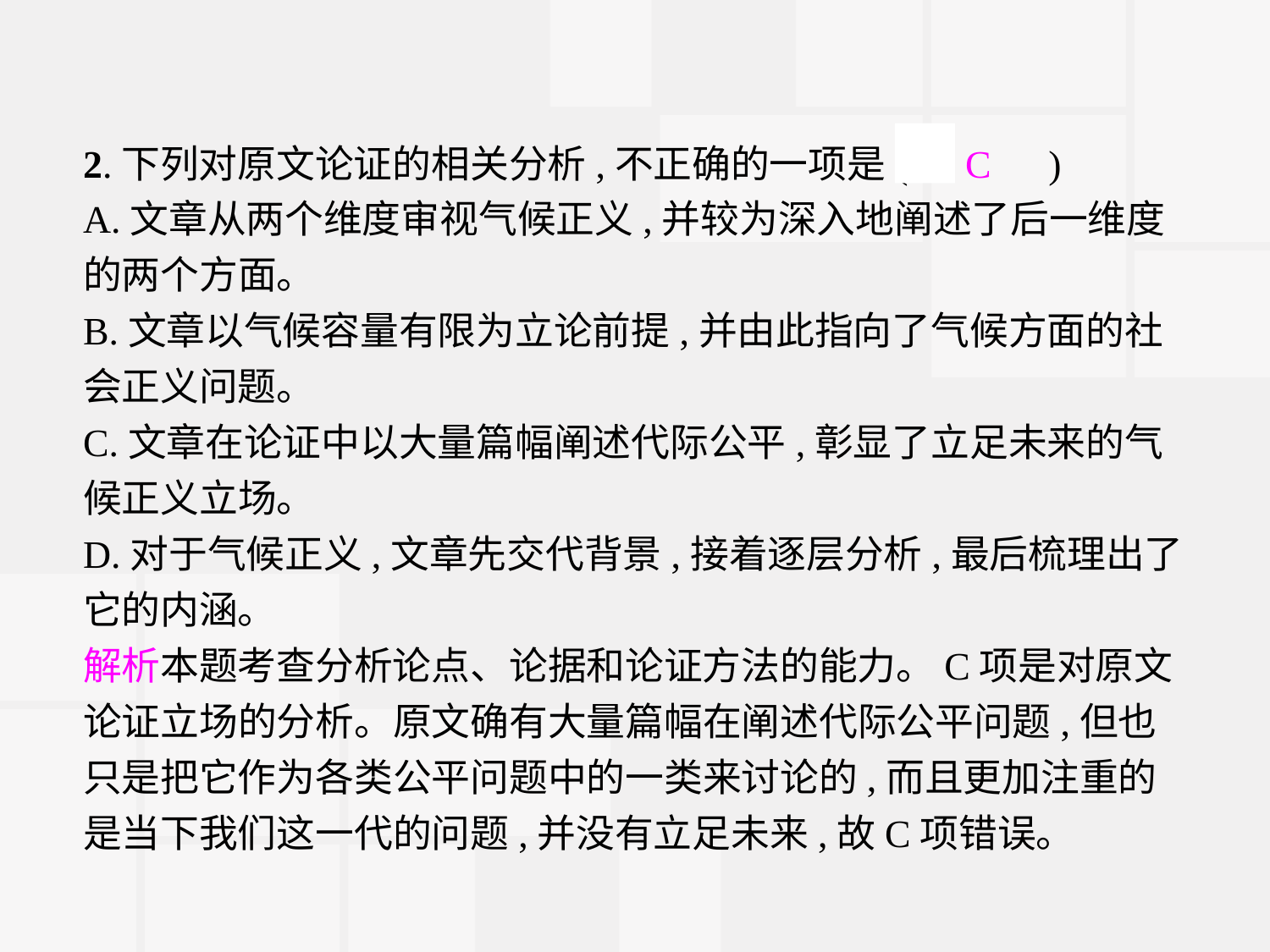

2.下列对原文论证的相关分析,不正确的一项是(　C　)
A.文章从两个维度审视气候正义,并较为深入地阐述了后一维度的两个方面。
B.文章以气候容量有限为立论前提,并由此指向了气候方面的社会正义问题。
C.文章在论证中以大量篇幅阐述代际公平,彰显了立足未来的气候正义立场。
D.对于气候正义,文章先交代背景,接着逐层分析,最后梳理出了它的内涵。
解析本题考查分析论点、论据和论证方法的能力。C项是对原文论证立场的分析。原文确有大量篇幅在阐述代际公平问题,但也只是把它作为各类公平问题中的一类来讨论的,而且更加注重的是当下我们这一代的问题,并没有立足未来,故C项错误。